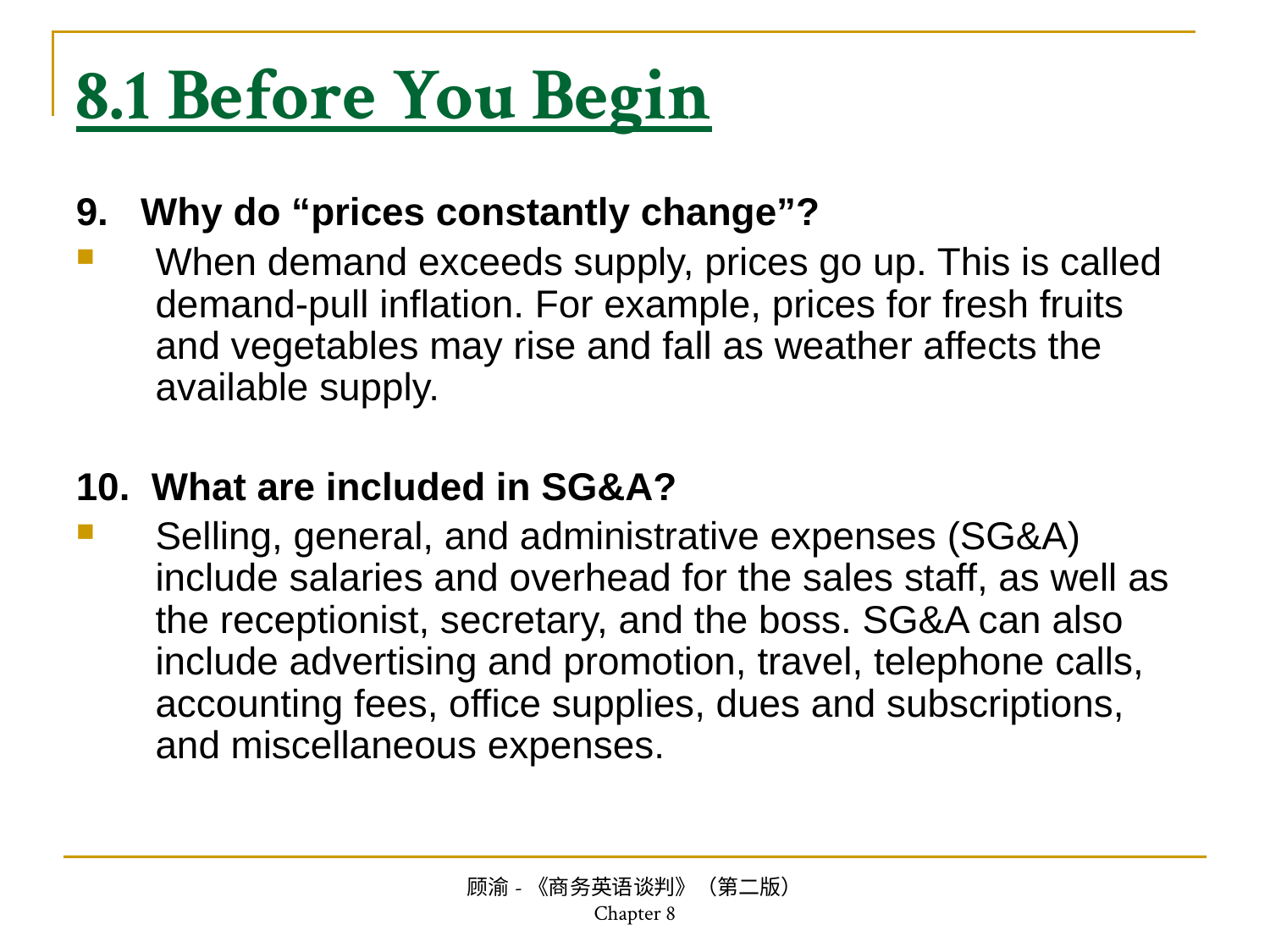

# 8.1 Before You Begin
9.   Why do “prices constantly change”?
When demand exceeds supply, prices go up. This is called demand-pull inflation. For example, prices for fresh fruits and vegetables may rise and fall as weather affects the available supply.

10.  What are included in SG&A?
Selling, general, and administrative expenses (SG&A) include salaries and overhead for the sales staff, as well as the receptionist, secretary, and the boss. SG&A can also include advertising and promotion, travel, telephone calls, accounting fees, office supplies, dues and subscriptions, and miscellaneous expenses.

14
顾渝-《商务英语谈判》（第二版） Chapter 8